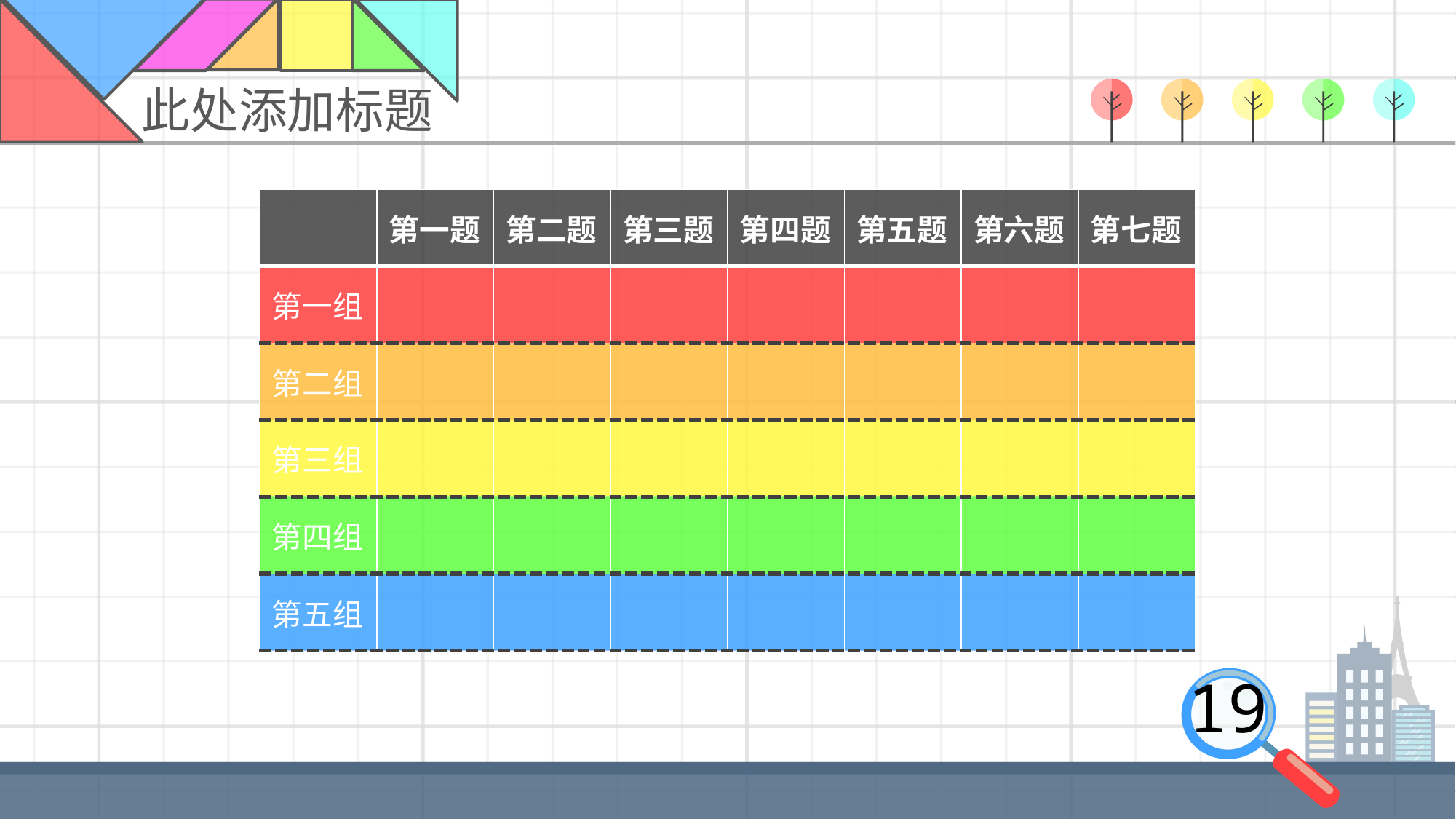

此处添加标题
|  | 第一题 | 第二题 | 第三题 | 第四题 | 第五题 | 第六题 | 第七题 |
| --- | --- | --- | --- | --- | --- | --- | --- |
| 第一组 |  |  |  |  |  |  |  |
| 第二组 |  |  |  |  |  |  |  |
| 第三组 |  |  |  |  |  |  |  |
| 第四组 |  |  |  |  |  |  |  |
| 第五组 |  |  |  |  |  |  |  |
19